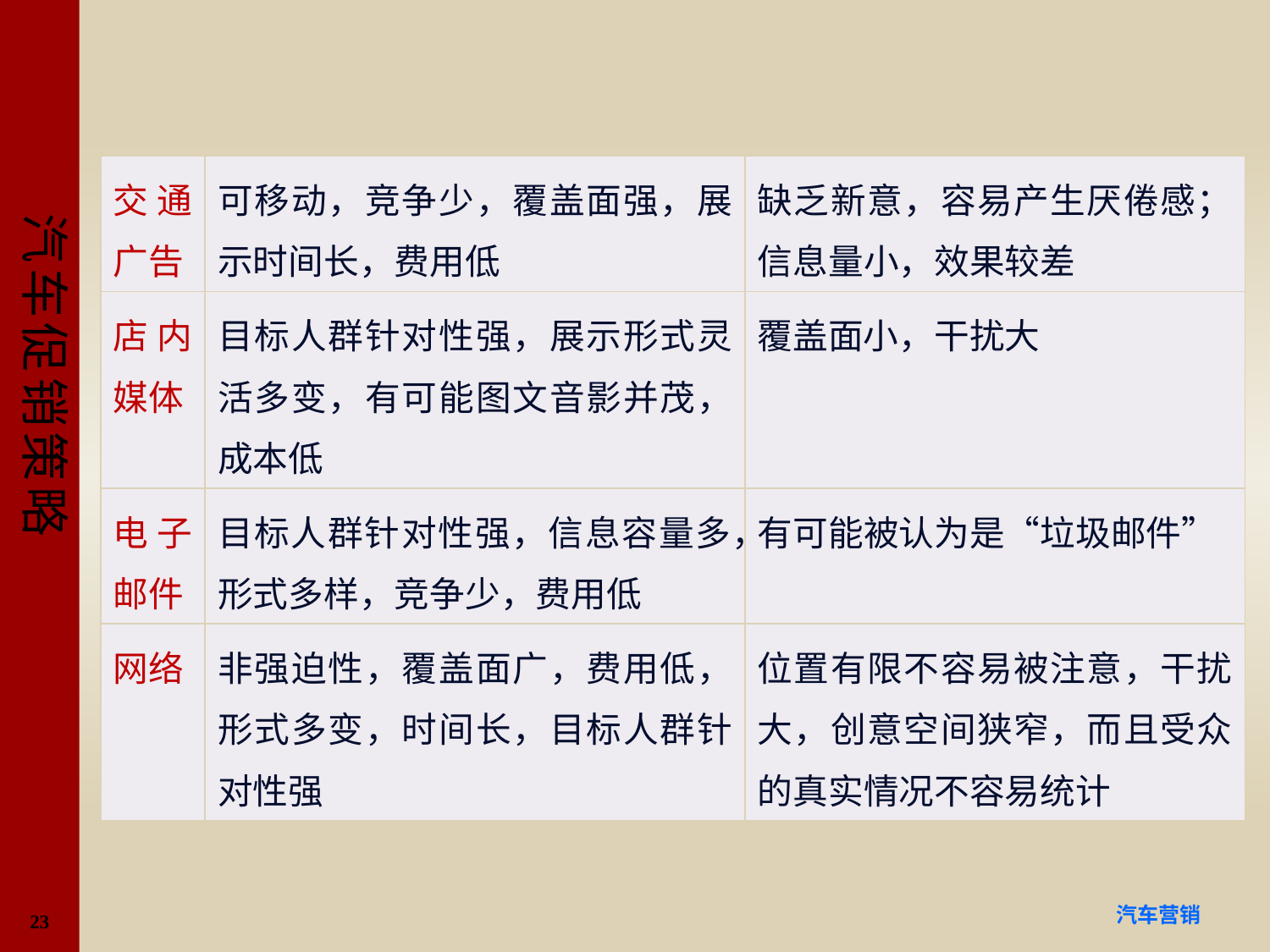

#
| 交通广告 | 可移动，竞争少，覆盖面强，展示时间长，费用低 | 缺乏新意，容易产生厌倦感；信息量小，效果较差 |
| --- | --- | --- |
| 店内媒体 | 目标人群针对性强，展示形式灵活多变，有可能图文音影并茂，成本低 | 覆盖面小，干扰大 |
| 电子邮件 | 目标人群针对性强，信息容量多，形式多样，竞争少，费用低 | 有可能被认为是“垃圾邮件” |
| 网络 | 非强迫性，覆盖面广，费用低，形式多变，时间长，目标人群针对性强 | 位置有限不容易被注意，干扰大，创意空间狭窄，而且受众的真实情况不容易统计 |
23